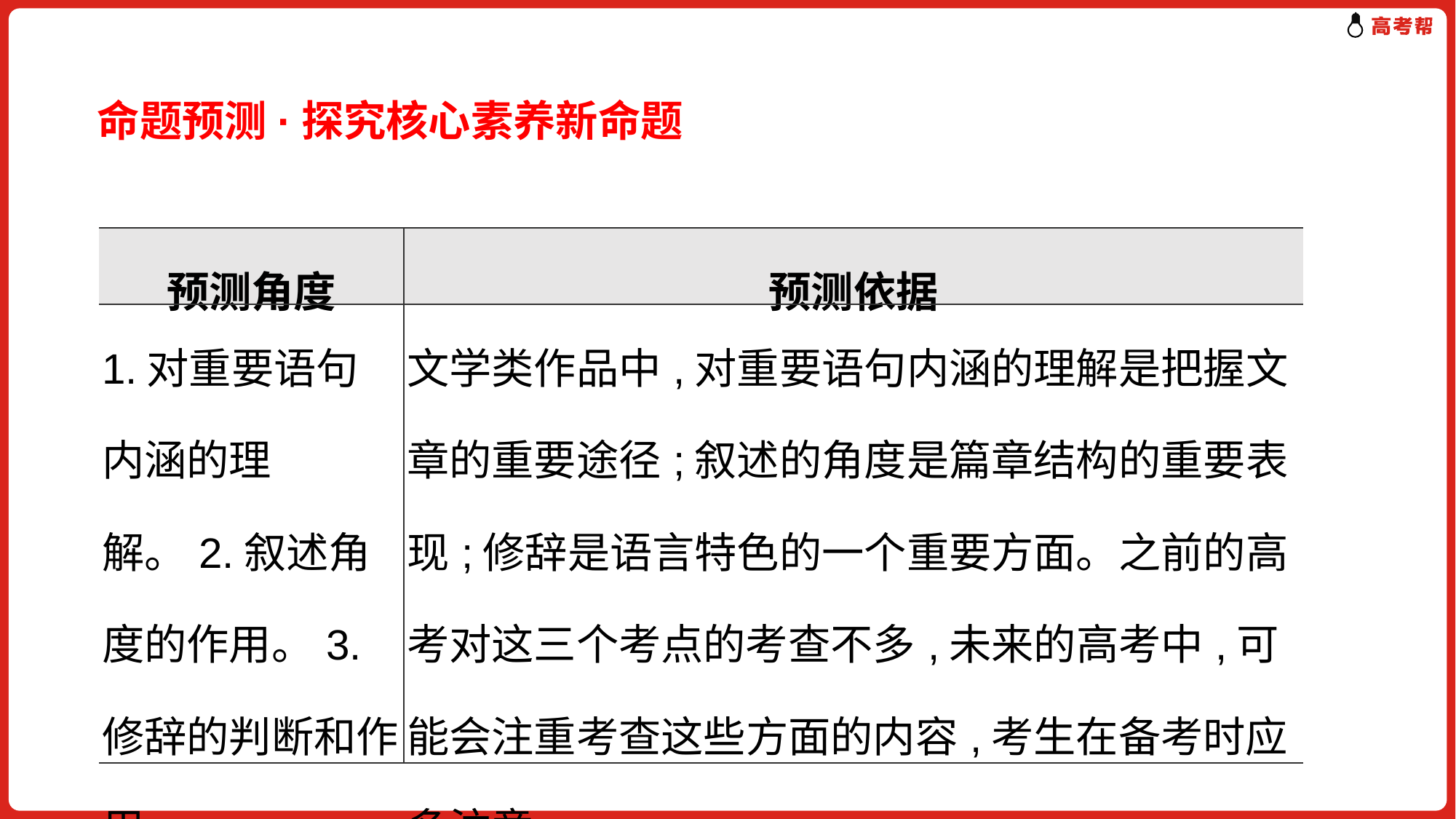

命题预测·探究核心素养新命题
| 预测角度 | 预测依据 |
| --- | --- |
| 1.对重要语句内涵的理解。2.叙述角度的作用。3.修辞的判断和作用。 | 文学类作品中,对重要语句内涵的理解是把握文章的重要途径;叙述的角度是篇章结构的重要表现;修辞是语言特色的一个重要方面。之前的高考对这三个考点的考查不多,未来的高考中,可能会注重考查这些方面的内容,考生在备考时应多注意。 |